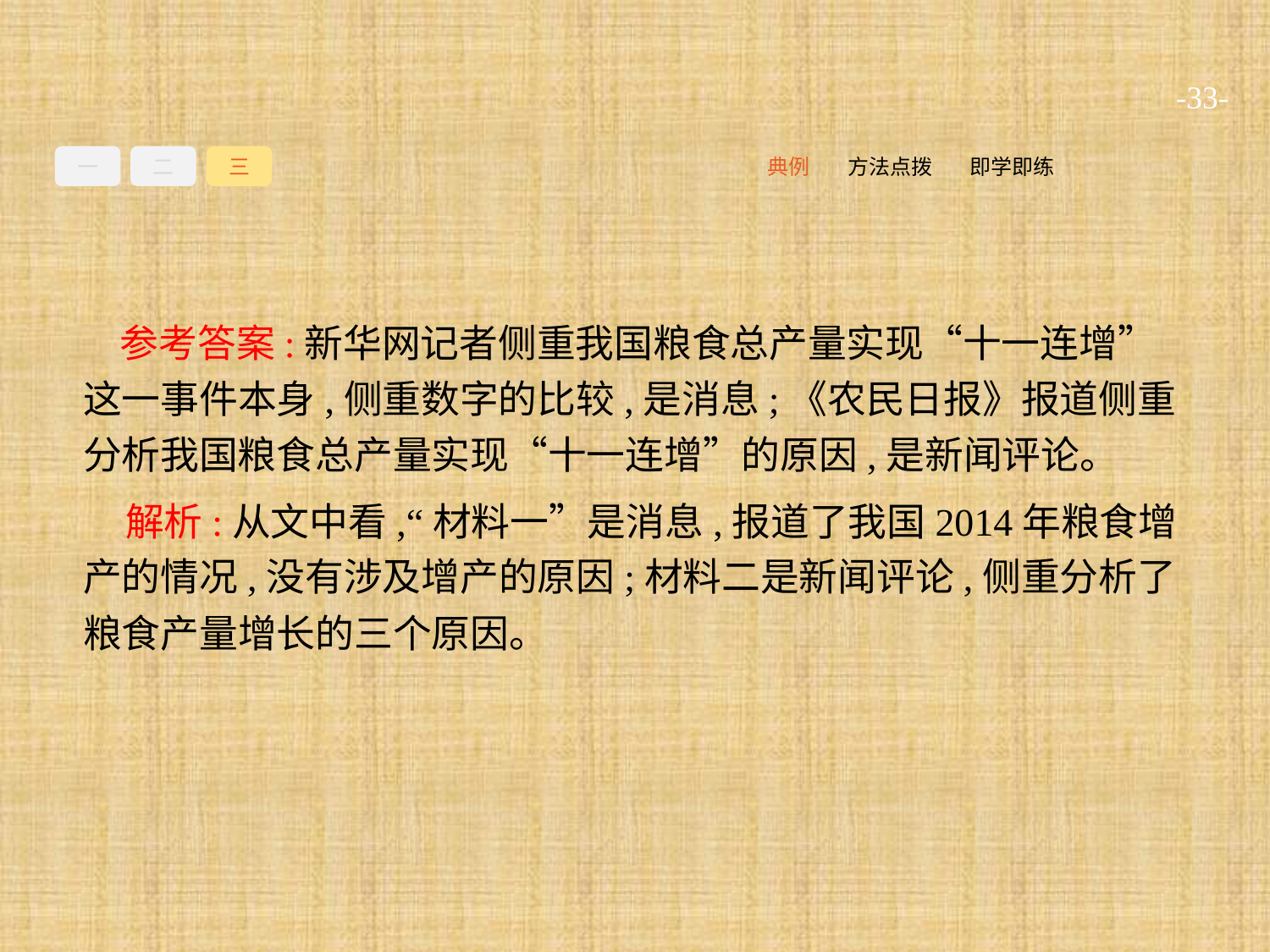

-33-
一
二
三
即学即练
方法点拨
典例
参考答案:新华网记者侧重我国粮食总产量实现“十一连增”这一事件本身,侧重数字的比较,是消息;《农民日报》报道侧重分析我国粮食总产量实现“十一连增”的原因,是新闻评论。
解析:从文中看,“材料一”是消息,报道了我国2014年粮食增产的情况,没有涉及增产的原因;材料二是新闻评论,侧重分析了粮食产量增长的三个原因。